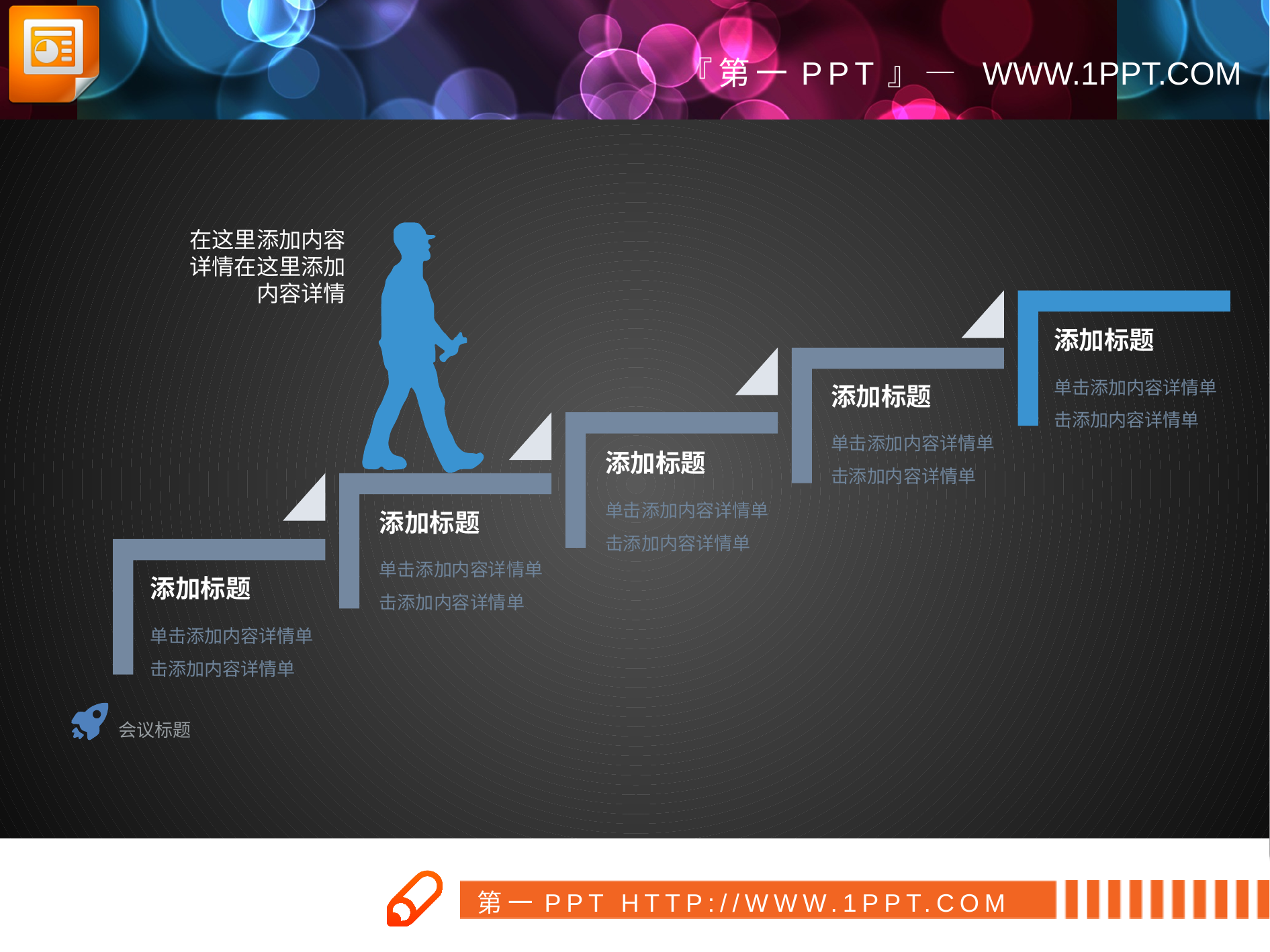

在这里添加内容详情在这里添加内容详情

添加标题

单击添加内容详情单击添加内容详情单

添加标题

单击添加内容详情单击添加内容详情单

添加标题

单击添加内容详情单击添加内容详情单

添加标题
单击添加内容详情单击添加内容详情单
添加标题
单击添加内容详情单击添加内容详情单

会议标题